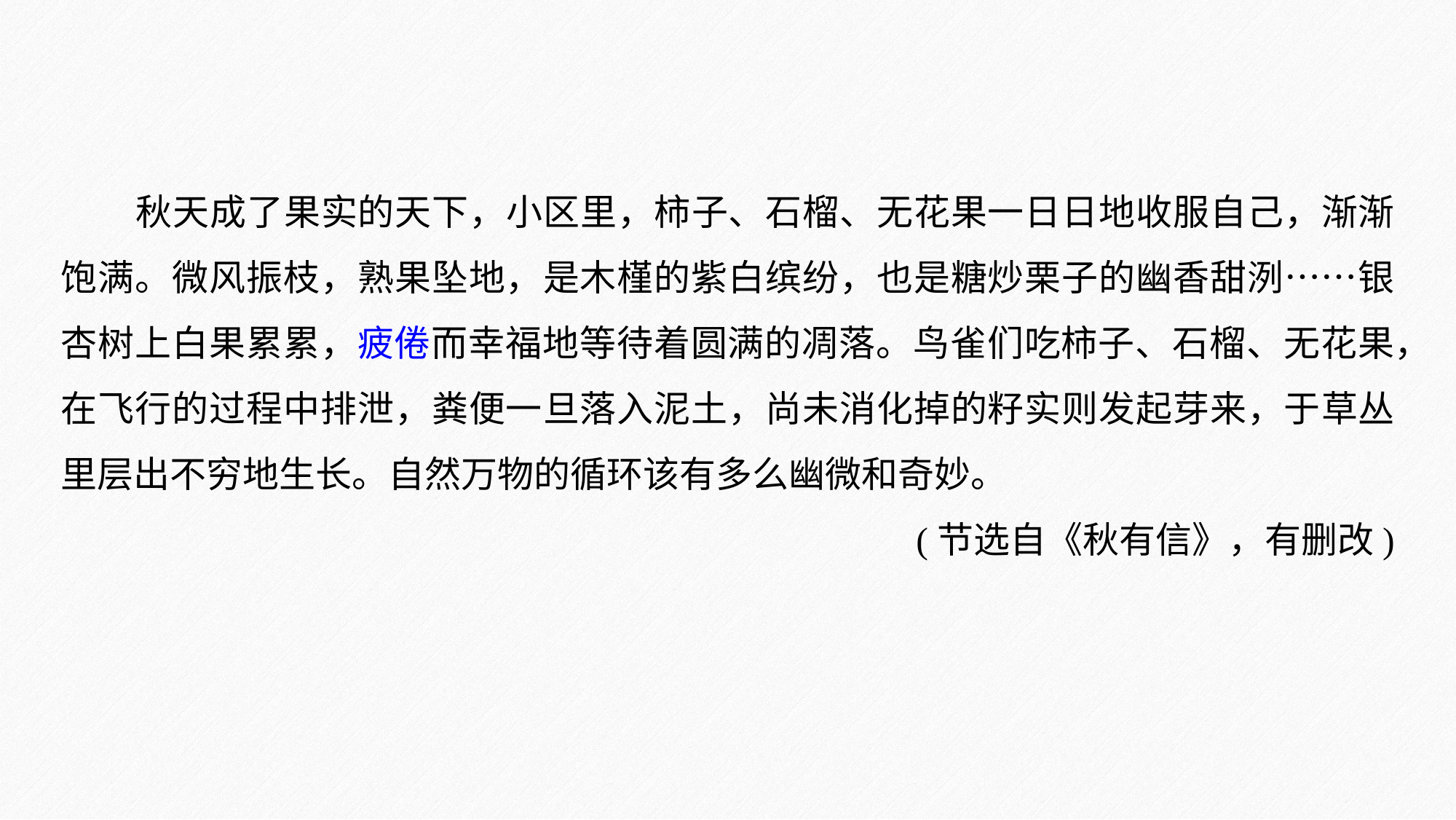

秋天成了果实的天下，小区里，柿子、石榴、无花果一日日地收服自己，渐渐饱满。微风振枝，熟果坠地，是木槿的紫白缤纷，也是糖炒栗子的幽香甜洌……银杏树上白果累累，疲倦而幸福地等待着圆满的凋落。鸟雀们吃柿子、石榴、无花果，在飞行的过程中排泄，粪便一旦落入泥土，尚未消化掉的籽实则发起芽来，于草丛里层出不穷地生长。自然万物的循环该有多么幽微和奇妙。
(节选自《秋有信》，有删改)